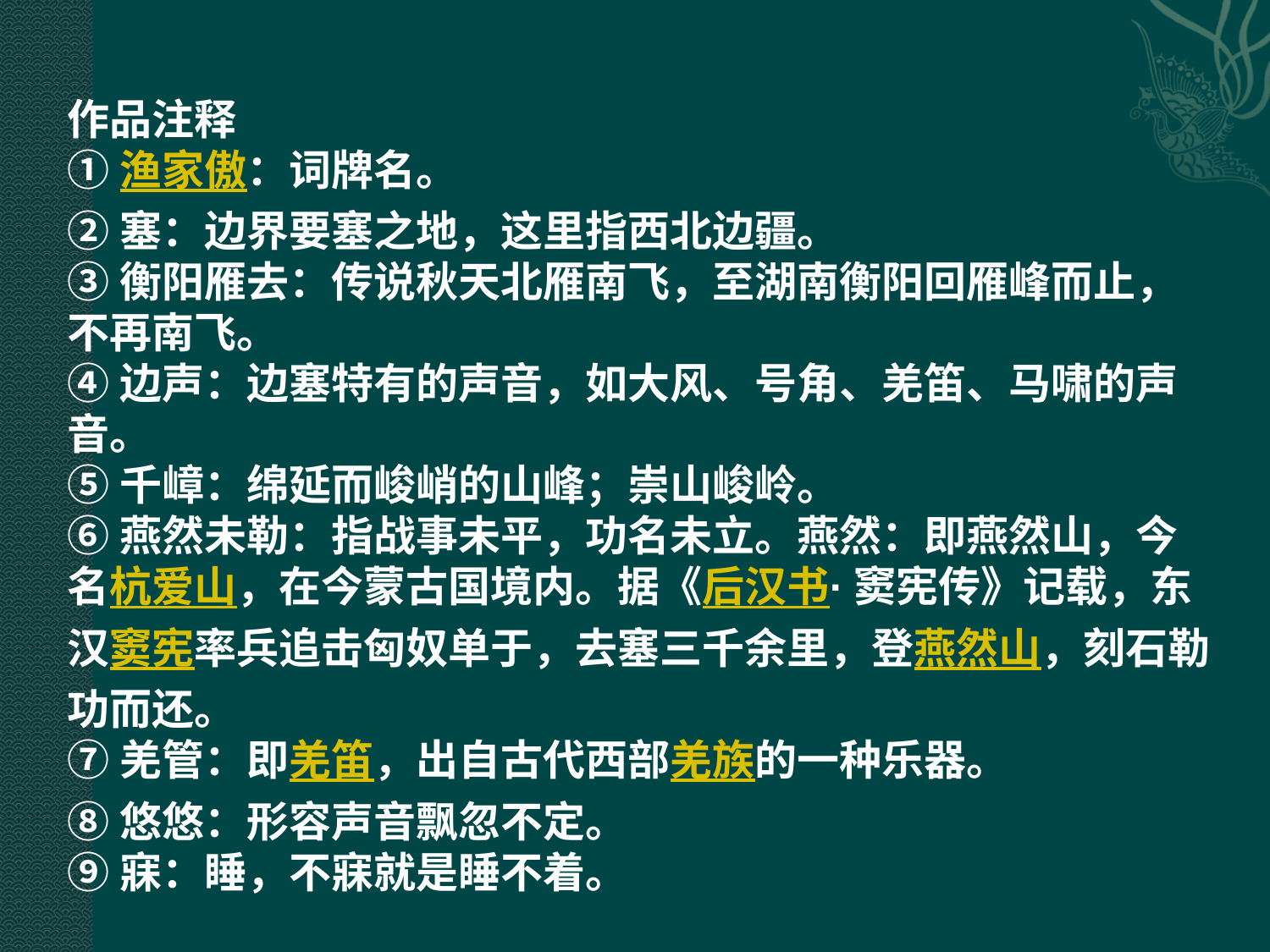

作品注释
①渔家傲：词牌名。
②塞：边界要塞之地，这里指西北边疆。
③衡阳雁去：传说秋天北雁南飞，至湖南衡阳回雁峰而止，不再南飞。
④边声：边塞特有的声音，如大风、号角、羌笛、马啸的声音。
⑤千嶂：绵延而峻峭的山峰；崇山峻岭。
⑥燕然未勒：指战事未平，功名未立。燕然：即燕然山，今名杭爱山，在今蒙古国境内。据《后汉书·窦宪传》记载，东汉窦宪率兵追击匈奴单于，去塞三千余里，登燕然山，刻石勒功而还。
⑦羌管：即羌笛，出自古代西部羌族的一种乐器。
⑧悠悠：形容声音飘忽不定。
⑨寐：睡，不寐就是睡不着。